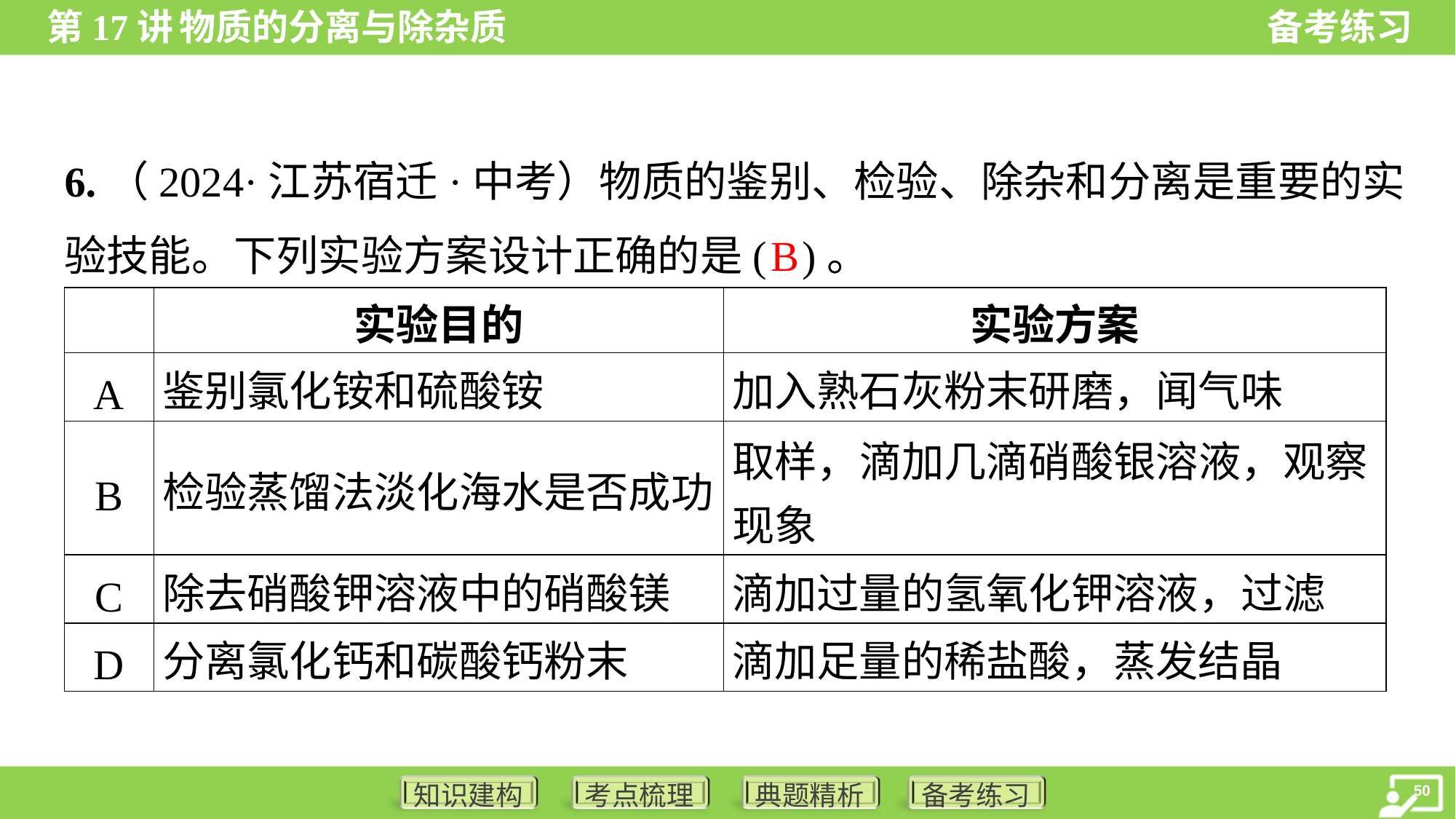

6.（2024·江苏宿迁·中考）物质的鉴别、检验、除杂和分离是重要的实
验技能。下列实验方案设计正确的是(   )。
B
|  | 实验目的 | 实验方案 |
| --- | --- | --- |
| A | 鉴别氯化铵和硫酸铵 | 加入熟石灰粉末研磨，闻气味 |
| B | 检验蒸馏法淡化海水是否成功 | 取样，滴加几滴硝酸银溶液，观察 现象 |
| C | 除去硝酸钾溶液中的硝酸镁 | 滴加过量的氢氧化钾溶液，过滤 |
| D | 分离氯化钙和碳酸钙粉末 | 滴加足量的稀盐酸，蒸发结晶 |